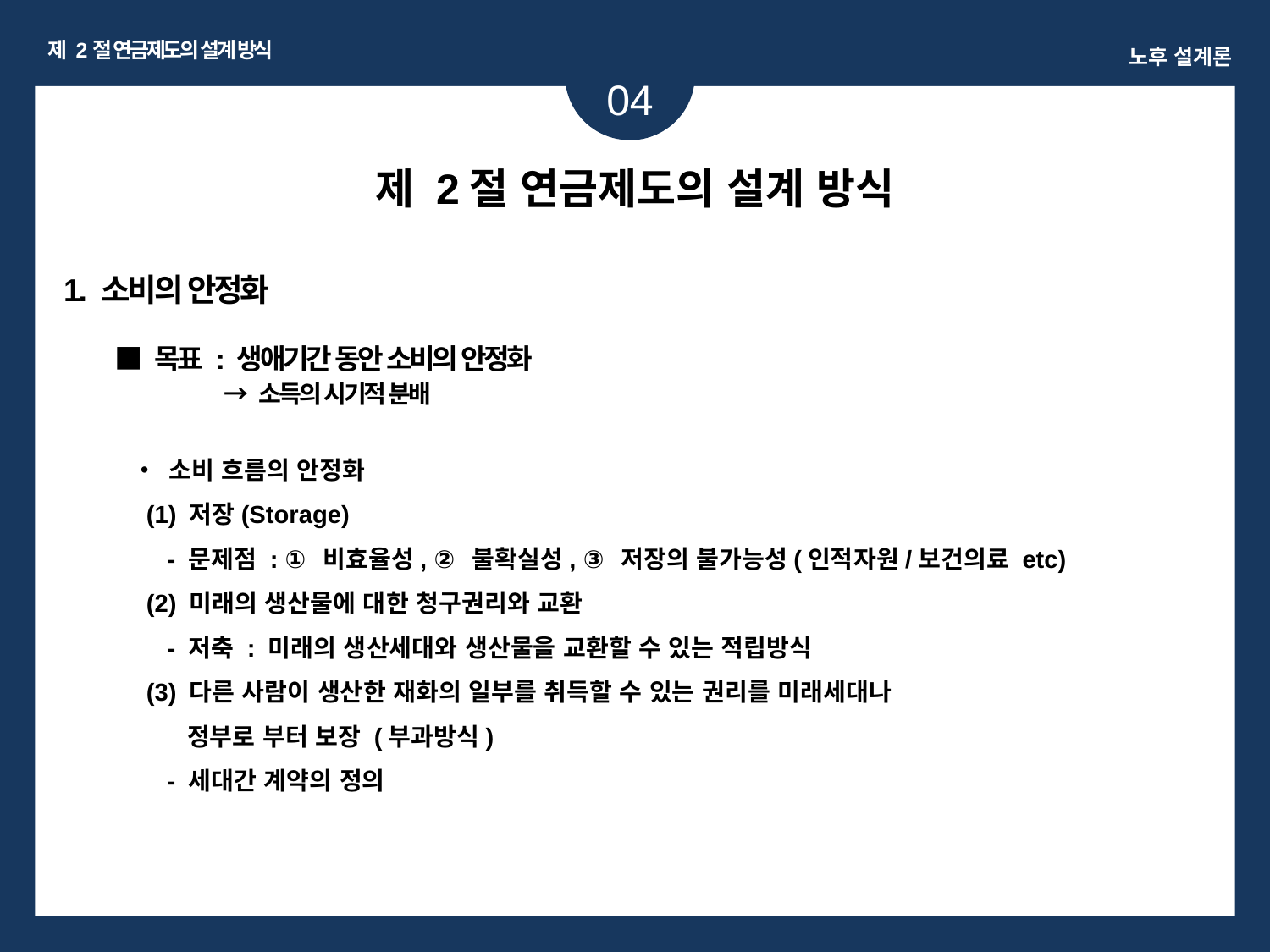

제 2절 연금제도의 설계 방식
노후 설계론
04
ㅏㅏ
제 2절 연금제도의 설계 방식
1. 소비의 안정화
■ 목표 : 생애기간 동안 소비의 안정화
 → 소득의 시기적 분배
• 소비 흐름의 안정화
  (1) 저장(Storage)
     - 문제점 : ① 비효율성, ② 불확실성, ③ 저장의 불가능성(인적자원/보건의료 etc)
  (2) 미래의 생산물에 대한 청구권리와 교환
     - 저축 : 미래의 생산세대와 생산물을 교환할 수 있는 적립방식
  (3) 다른 사람이 생산한 재화의 일부를 취득할 수 있는 권리를 미래세대나
       정부로 부터 보장 (부과방식)
     - 세대간 계약의 정의